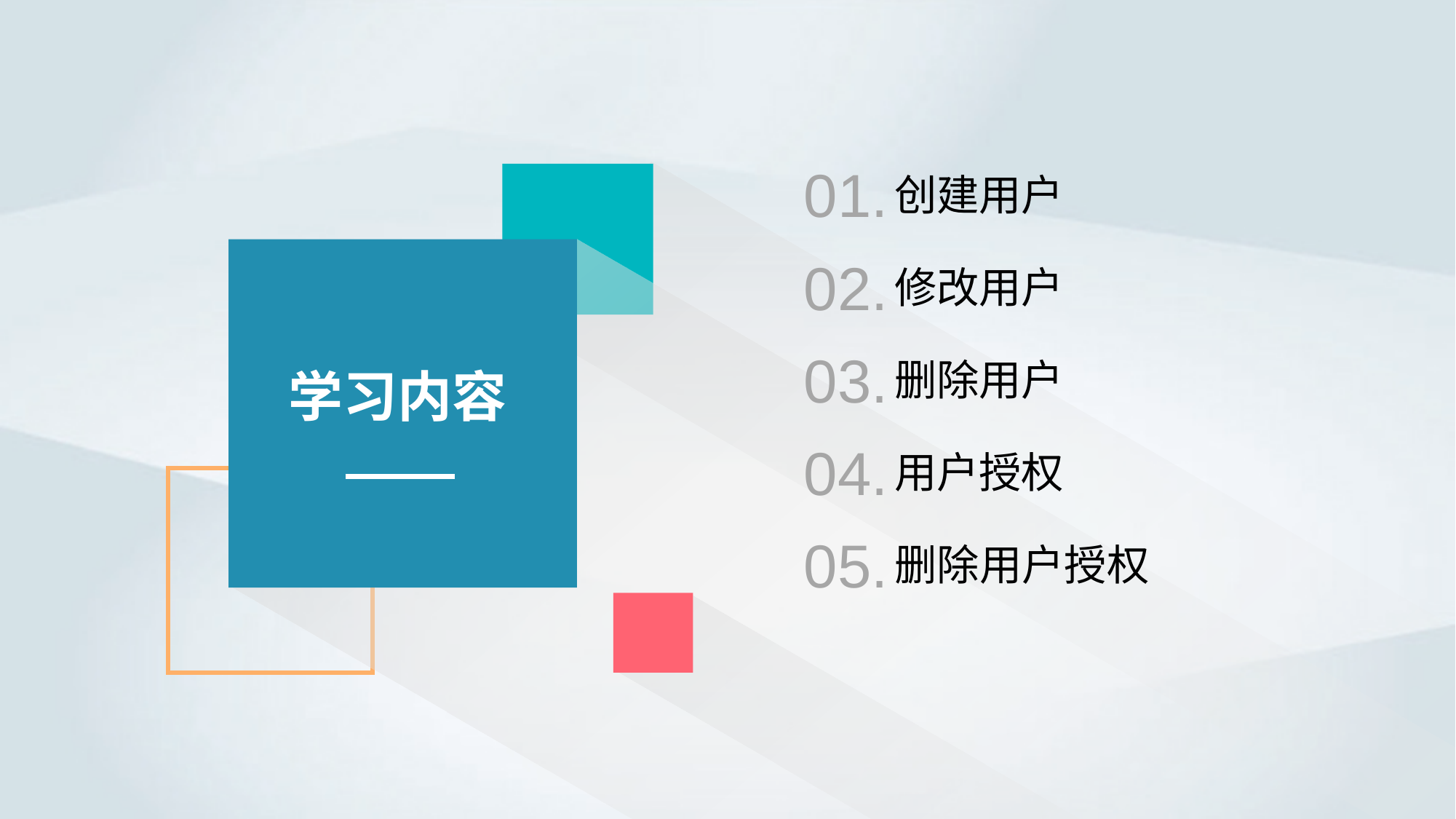

01.
创建用户

02.
修改用户
03.
删除用户
学习内容
04.
用户授权

05.
删除用户授权